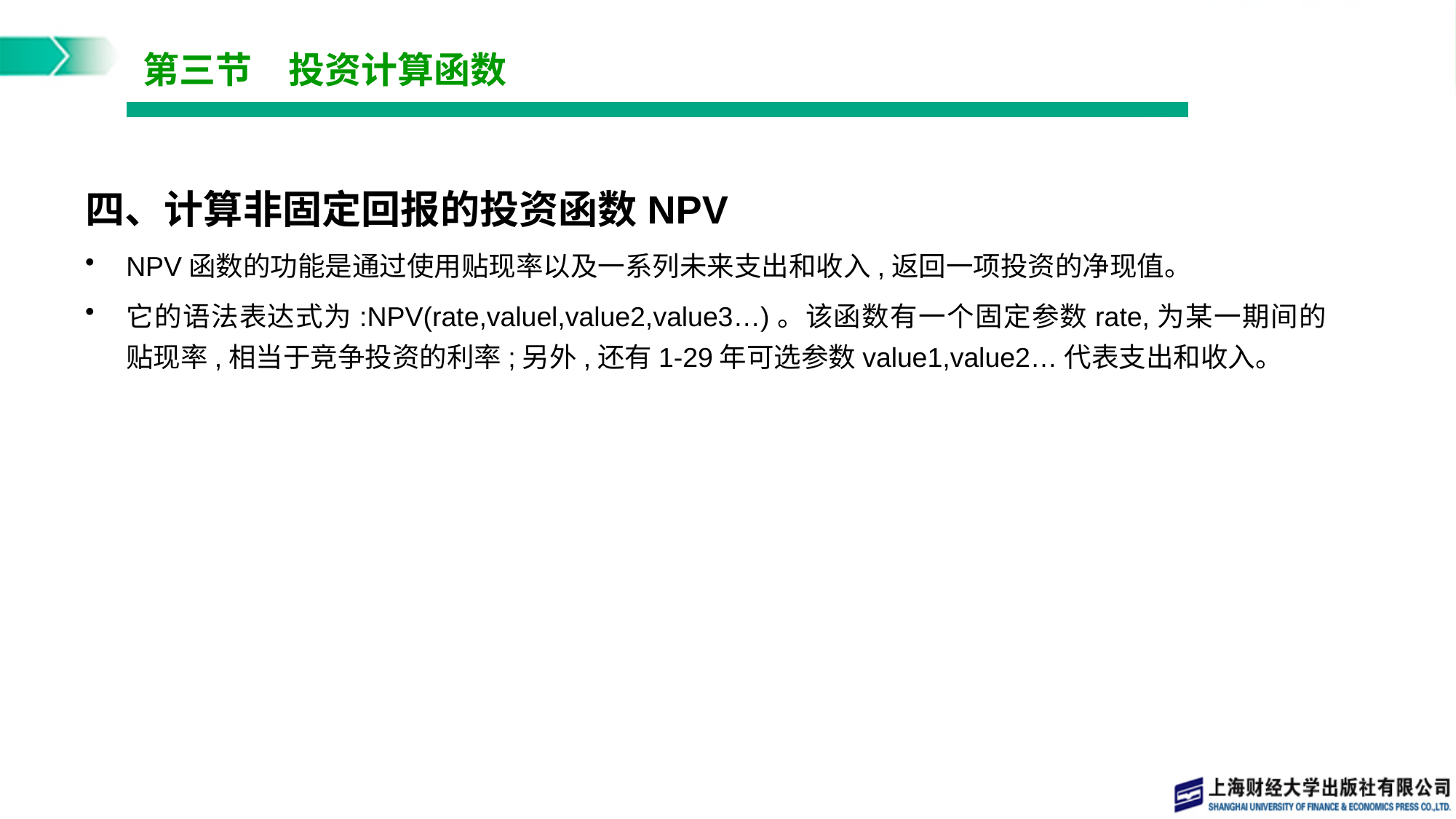

# 第三节　投资计算函数
四、计算非固定回报的投资函数NPV
NPV函数的功能是通过使用贴现率以及一系列未来支出和收入,返回一项投资的净现值。
它的语法表达式为:NPV(rate,valuel,value2,value3…)。该函数有一个固定参数rate,为某一期间的贴现率,相当于竞争投资的利率;另外,还有1-29年可选参数value1,value2…代表支出和收入。